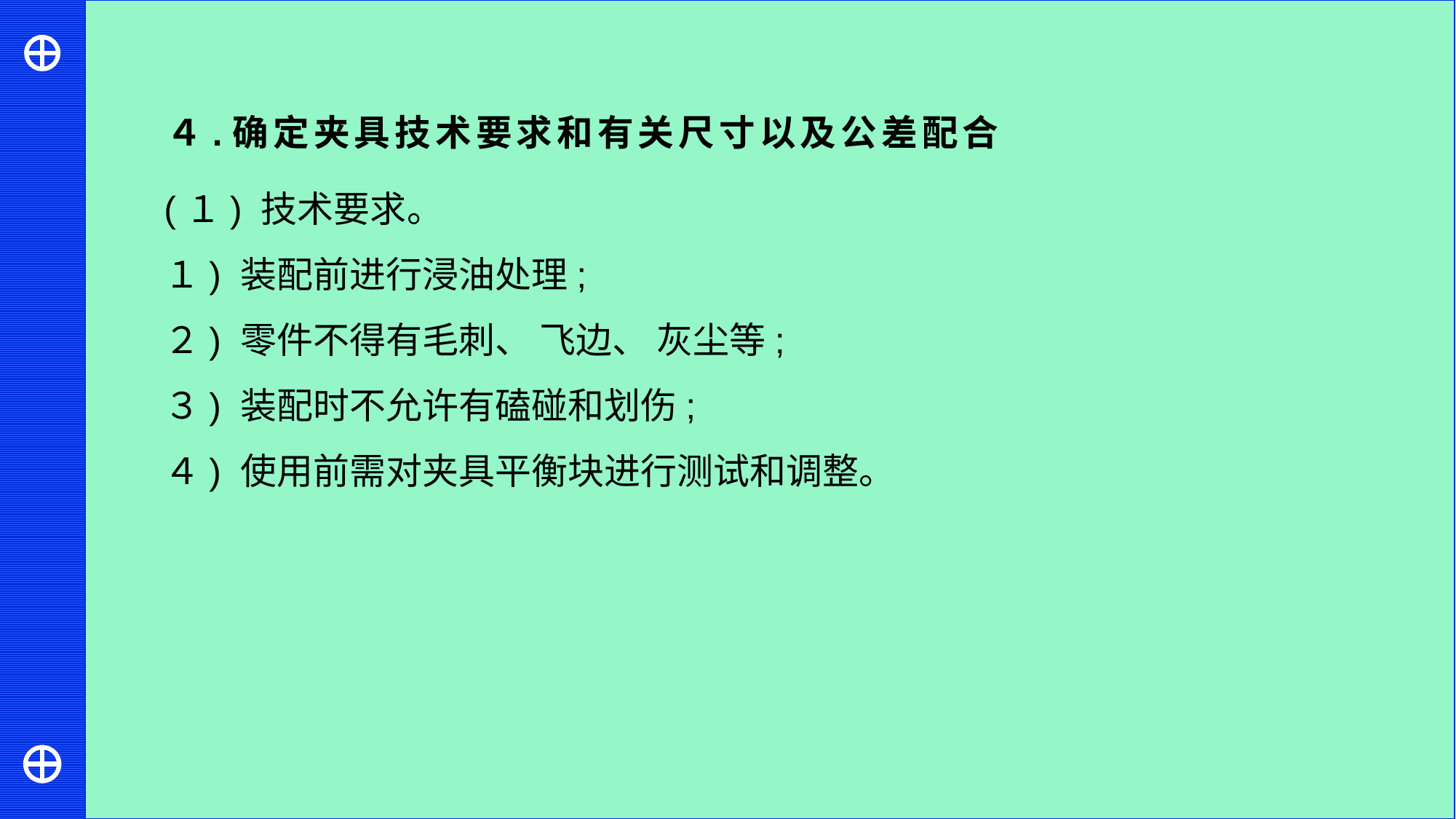

４.确定夹具技术要求和有关尺寸以及公差配合
(１) 技术要求。
１) 装配前进行浸油处理;
２) 零件不得有毛刺、 飞边、 灰尘等;
３) 装配时不允许有磕碰和划伤;
４) 使用前需对夹具平衡块进行测试和调整。